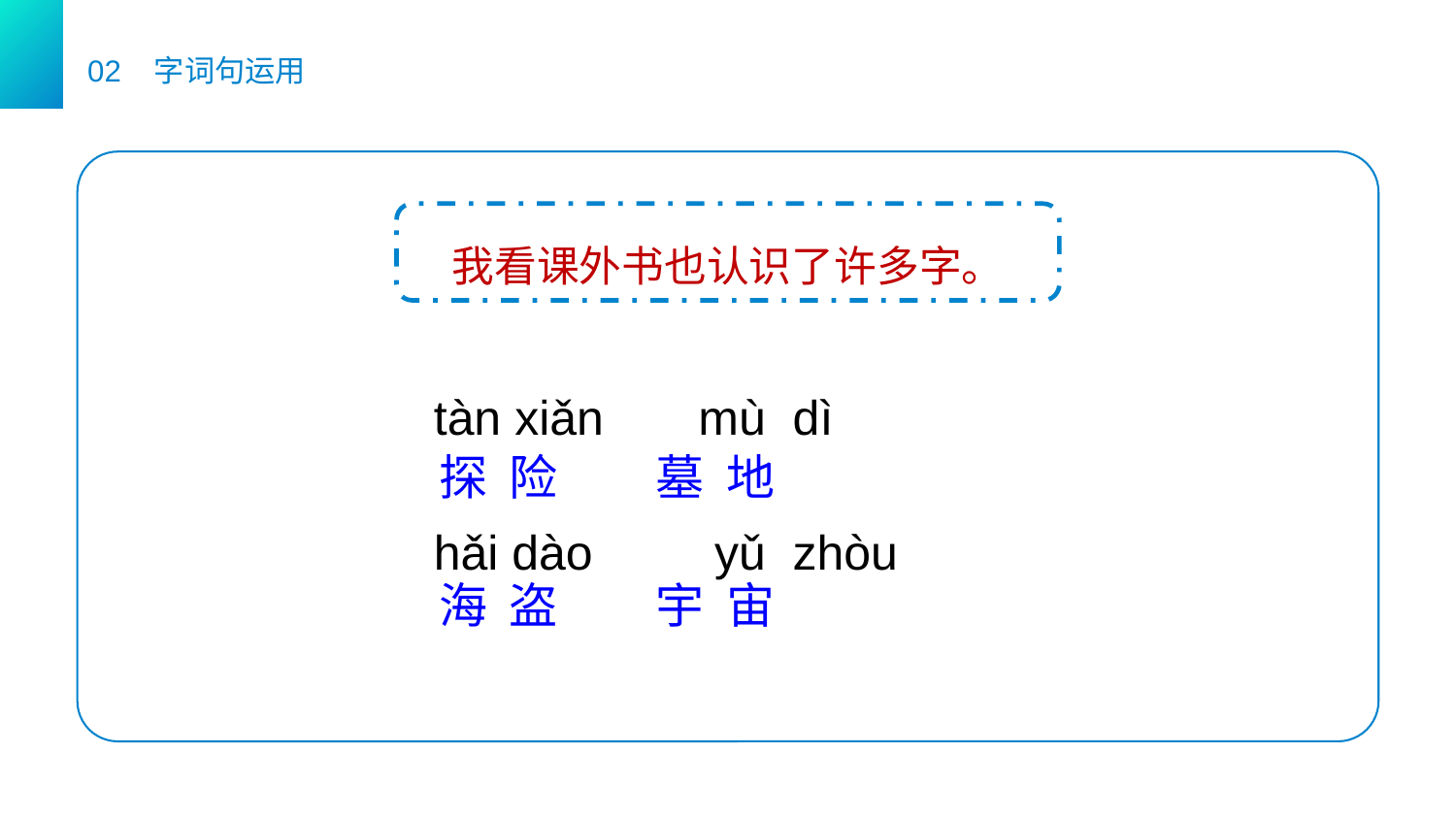

02   字词句运用

我看课外书也认识了许多字。
tàn xiǎn       mù  dì
hǎi dào         yǔ  zhòu
 探  险         墓  地
 海  盗         宇  宙